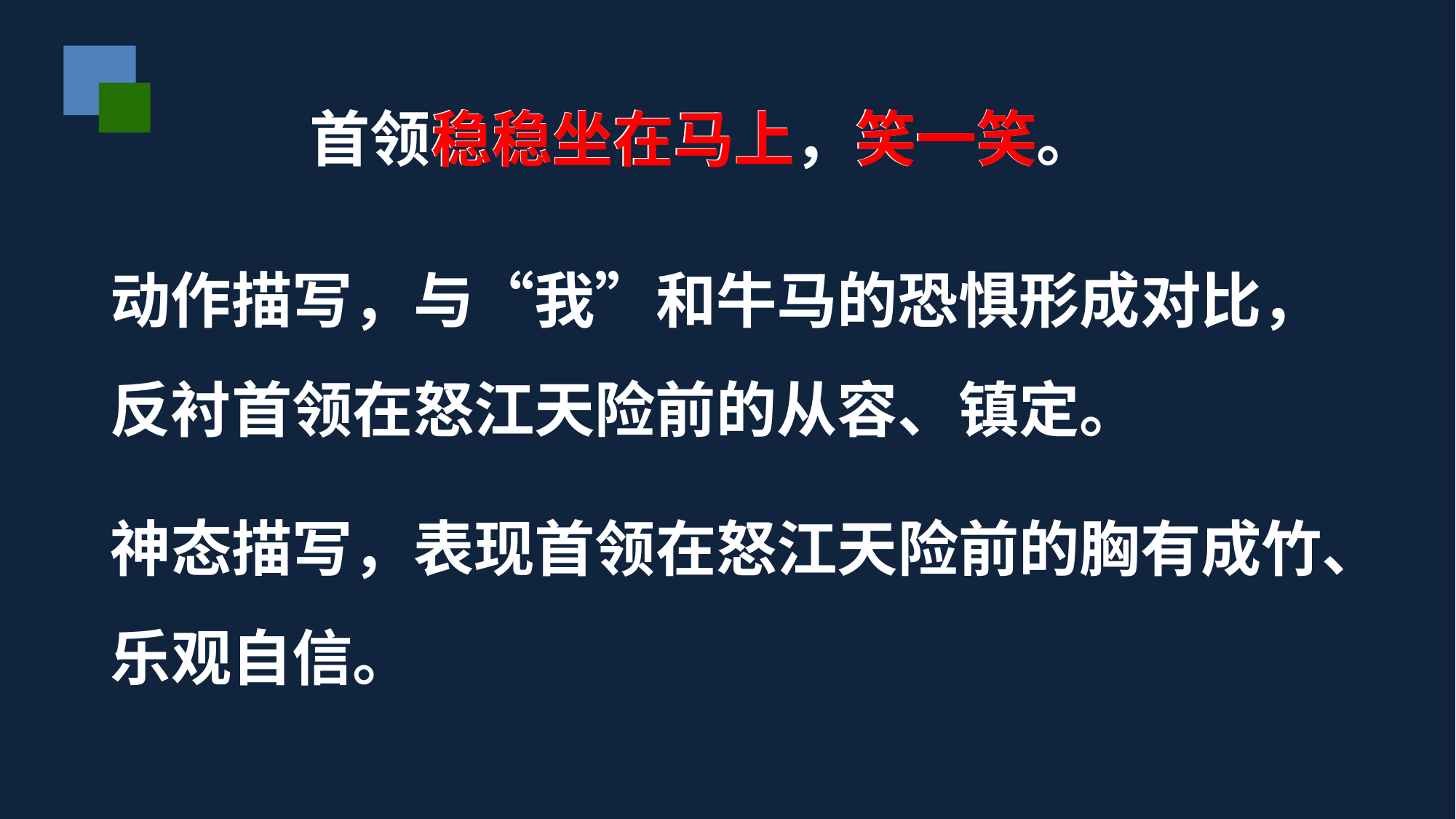

首领稳稳坐在马上，笑一笑。
笑一笑
稳稳坐在马上

动作描写，与“我”和牛马的恐惧形成对比，反衬首领在怒江天险前的从容、镇定。
神态描写，表现首领在怒江天险前的胸有成竹、乐观自信。